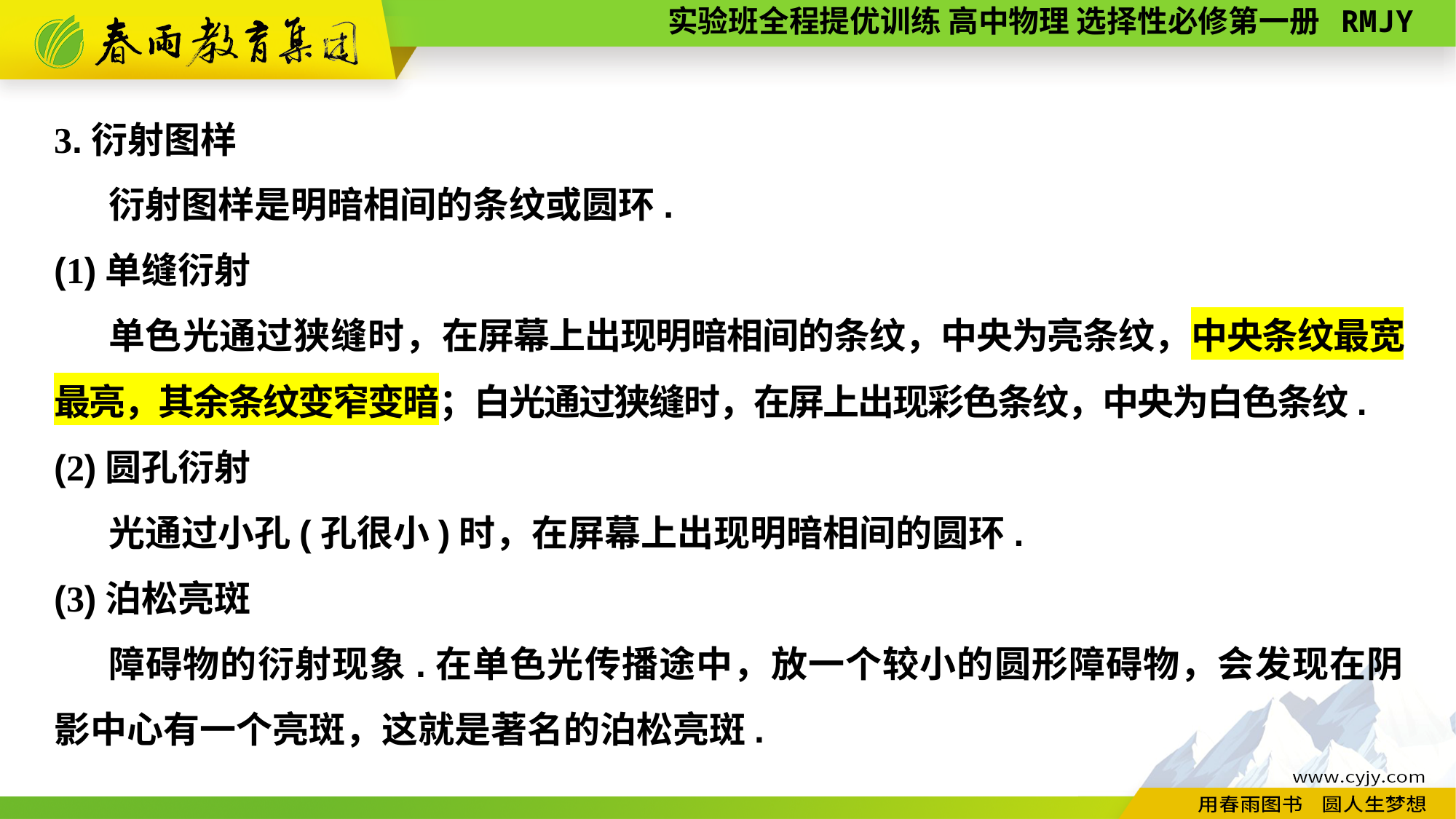

3.衍射图样
衍射图样是明暗相间的条纹或圆环.
(1)单缝衍射
单色光通过狭缝时，在屏幕上出现明暗相间的条纹，中央为亮条纹，中央条纹最宽最亮，其余条纹变窄变暗；白光通过狭缝时，在屏上出现彩色条纹，中央为白色条纹.
(2)圆孔衍射
光通过小孔(孔很小)时，在屏幕上出现明暗相间的圆环.
(3)泊松亮斑
障碍物的衍射现象.在单色光传播途中，放一个较小的圆形障碍物，会发现在阴影中心有一个亮斑，这就是著名的泊松亮斑.